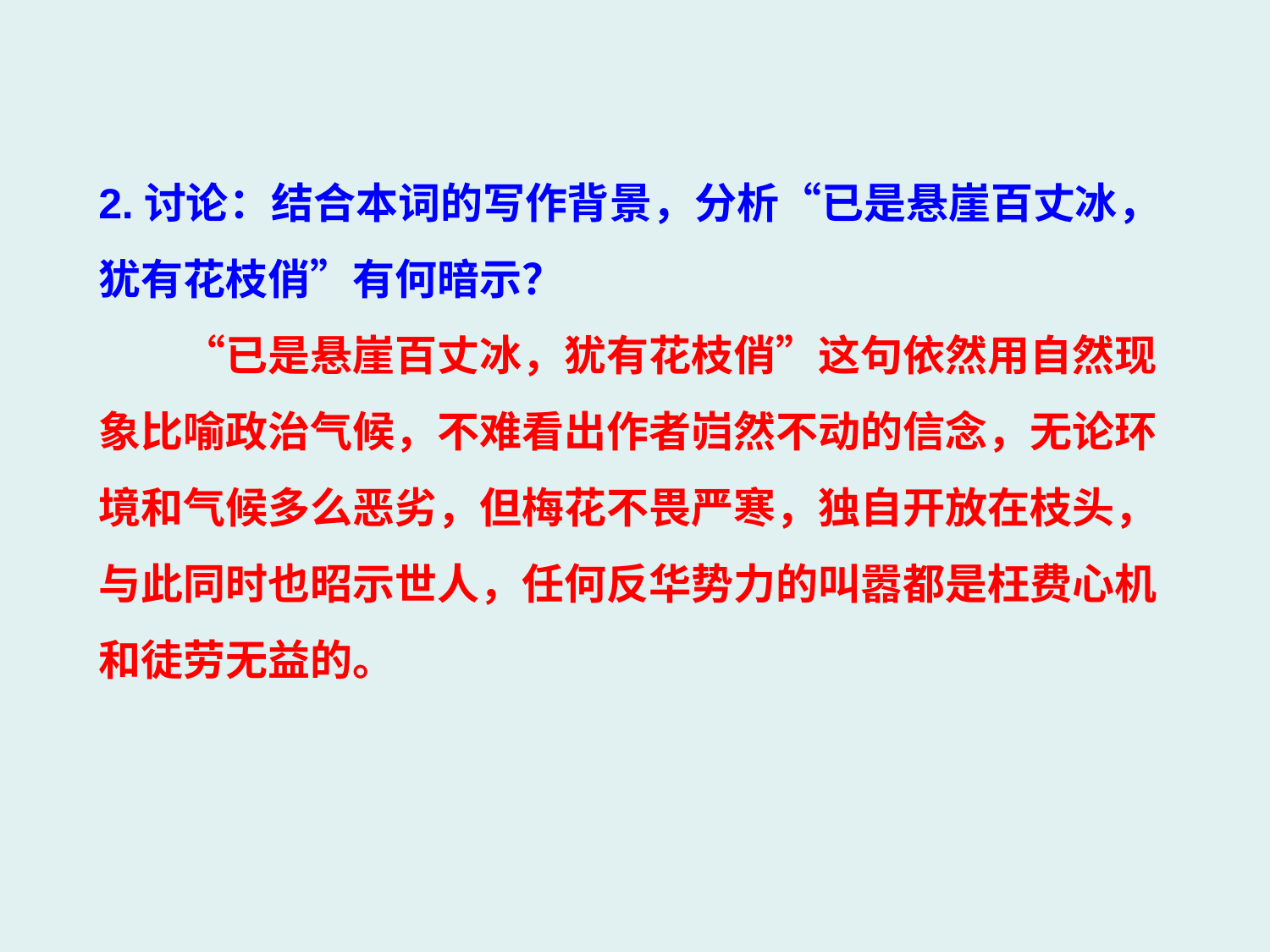

2.讨论：结合本词的写作背景，分析“已是悬崖百丈冰，犹有花枝俏”有何暗示？
　　“已是悬崖百丈冰，犹有花枝俏”这句依然用自然现象比喻政治气候，不难看出作者岿然不动的信念，无论环境和气候多么恶劣，但梅花不畏严寒，独自开放在枝头，与此同时也昭示世人，任何反华势力的叫嚣都是枉费心机和徒劳无益的。